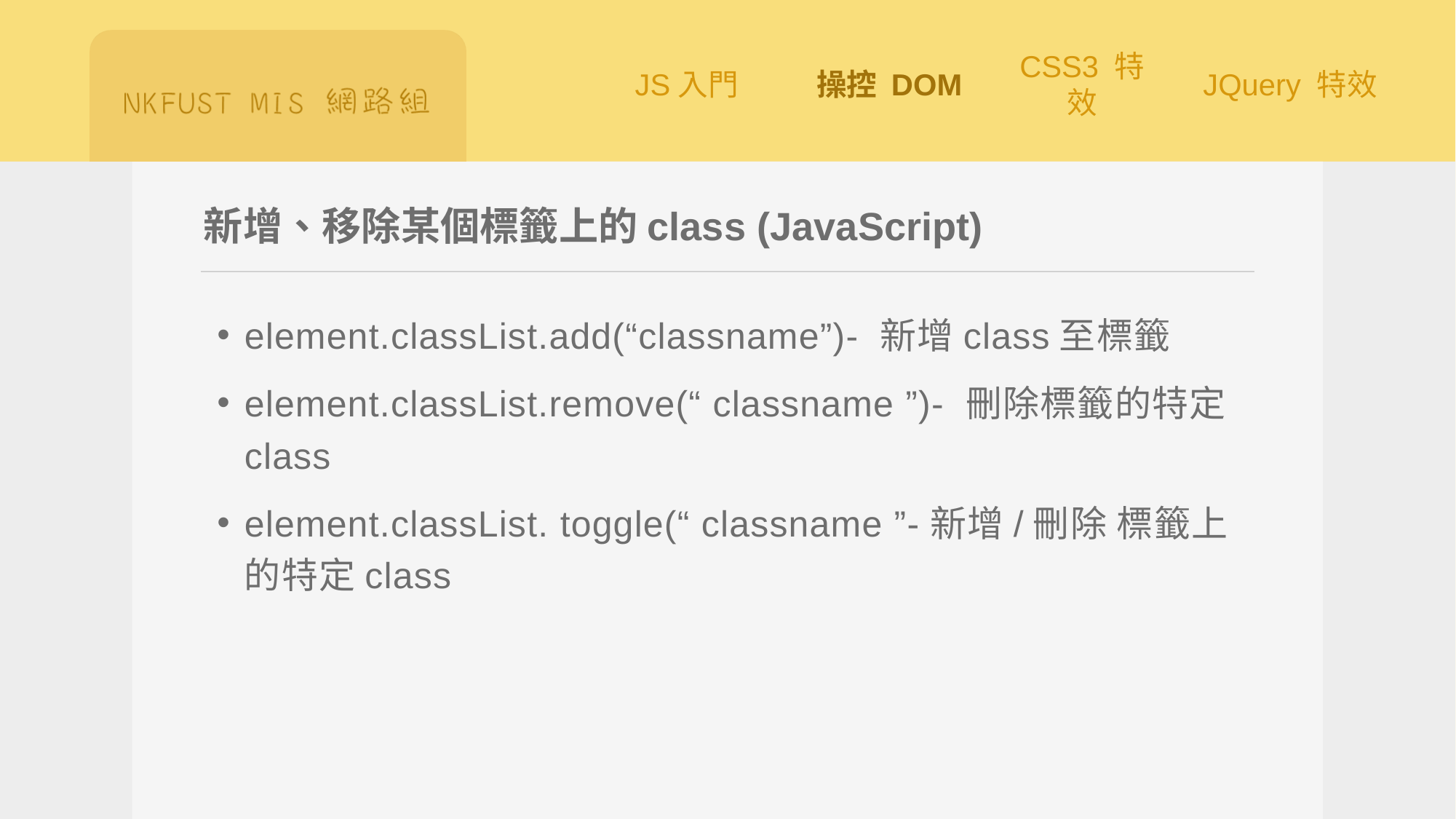

# 新增、移除某個標籤上的class (JavaScript)
element.classList.add(“classname”)- 新增class至標籤
element.classList.remove(“ classname ”)- 刪除標籤的特定class
element.classList. toggle(“ classname ”-新增/刪除 標籤上的特定class